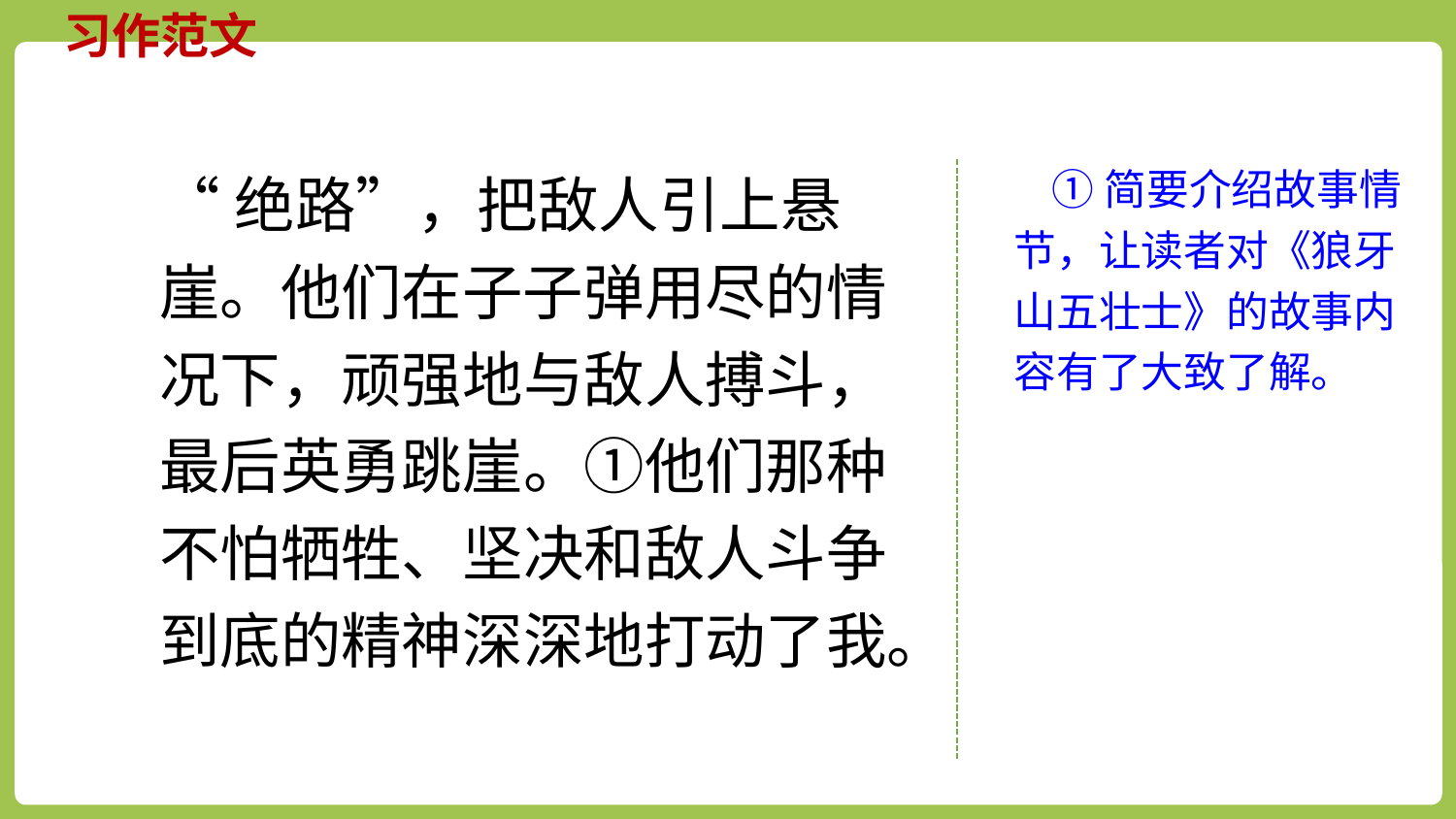

习作范文
    ①简要介绍故事情节，让读者对《狼牙山五壮士》的故事内容有了大致了解。

“绝路”，把敌人引上悬崖。他们在子子弹用尽的情况下，顽强地与敌人搏斗，最后英勇跳崖。①他们那种不怕牺牲、坚决和敌人斗争到底的精神深深地打动了我。